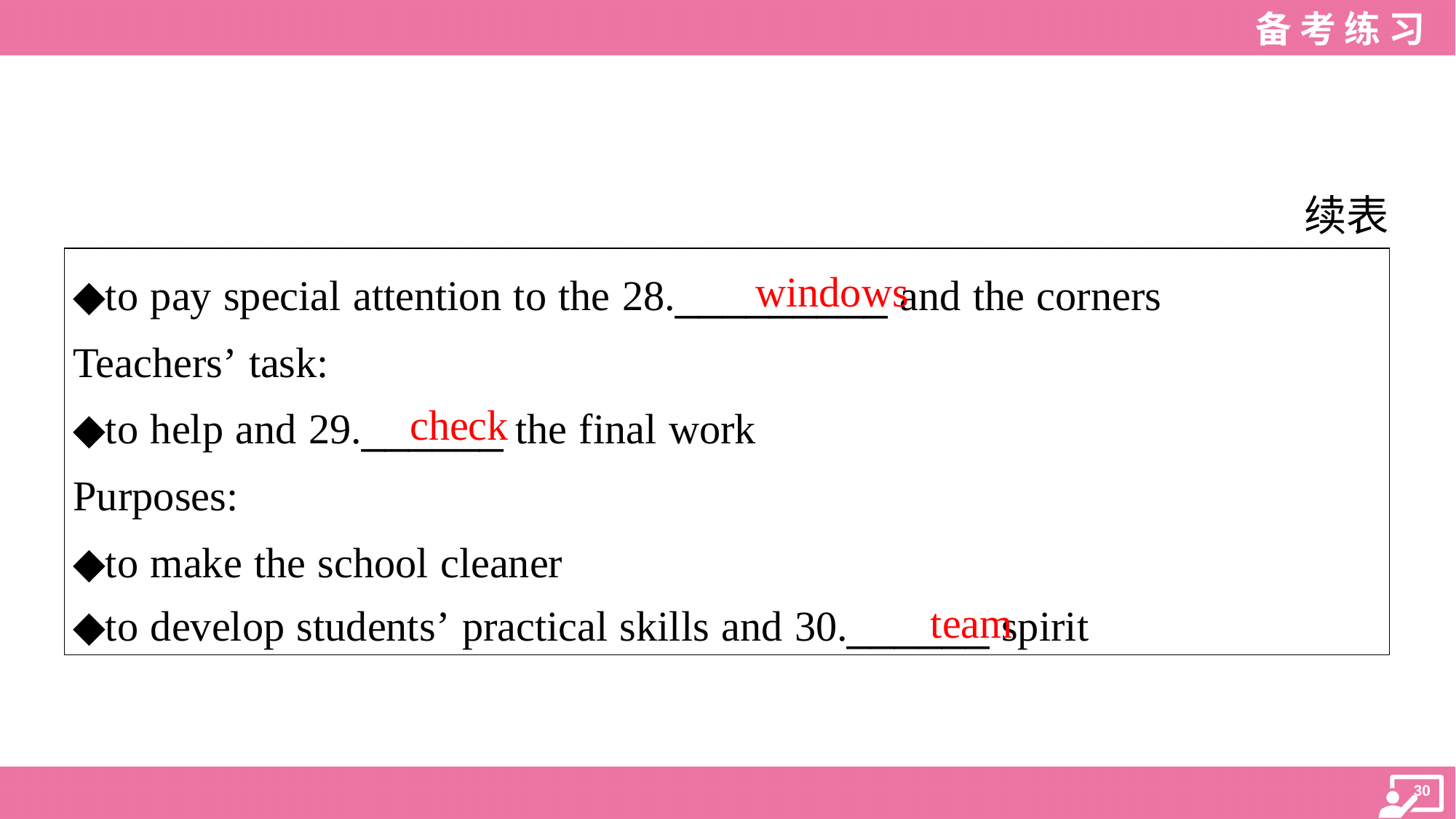

续表
| ◆to pay special attention to the 28.\_\_\_\_\_\_\_\_\_ and the corners Teachers’ task: ◆to help and 29.\_\_\_\_\_\_ the final work Purposes: ◆to make the school cleaner ◆to develop students’ practical skills and 30.\_\_\_\_\_\_ spirit |
| --- |
windows
check
team